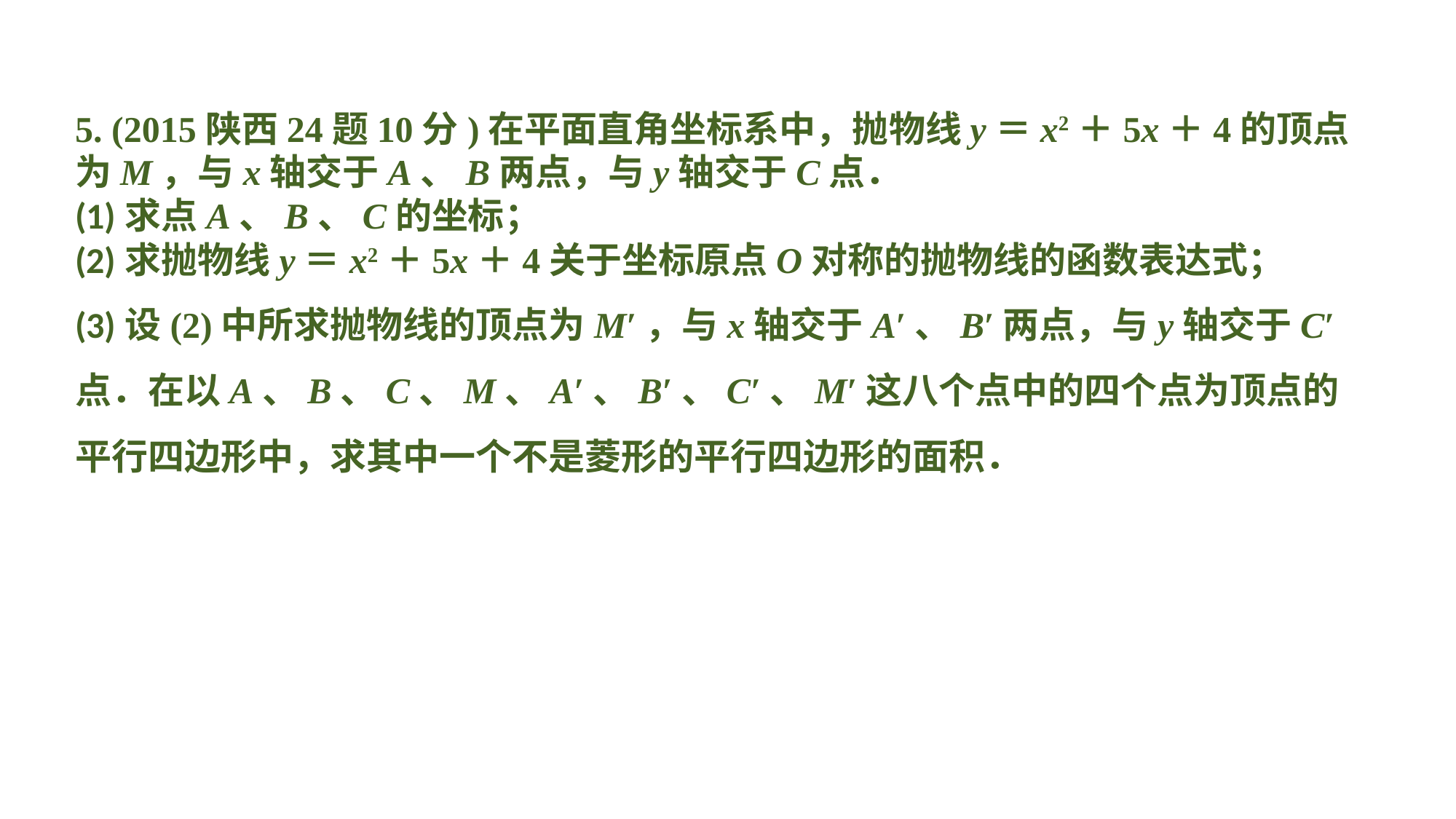

5. (2015陕西24题10分)在平面直角坐标系中，抛物线y＝x2＋5x＋4的顶点为M，与x轴交于A、B两点，与y轴交于C点．(1)求点A、B、C的坐标；(2)求抛物线y＝x2＋5x＋4关于坐标原点O对称的抛物线的函数表达式；(3)设(2)中所求抛物线的顶点为M′，与x轴交于A′、B′两点，与y轴交于C′点．在以A、B、C、M、A′、B′、C′、M′这八个点中的四个点为顶点的平行四边形中，求其中一个不是菱形的平行四边形的面积．